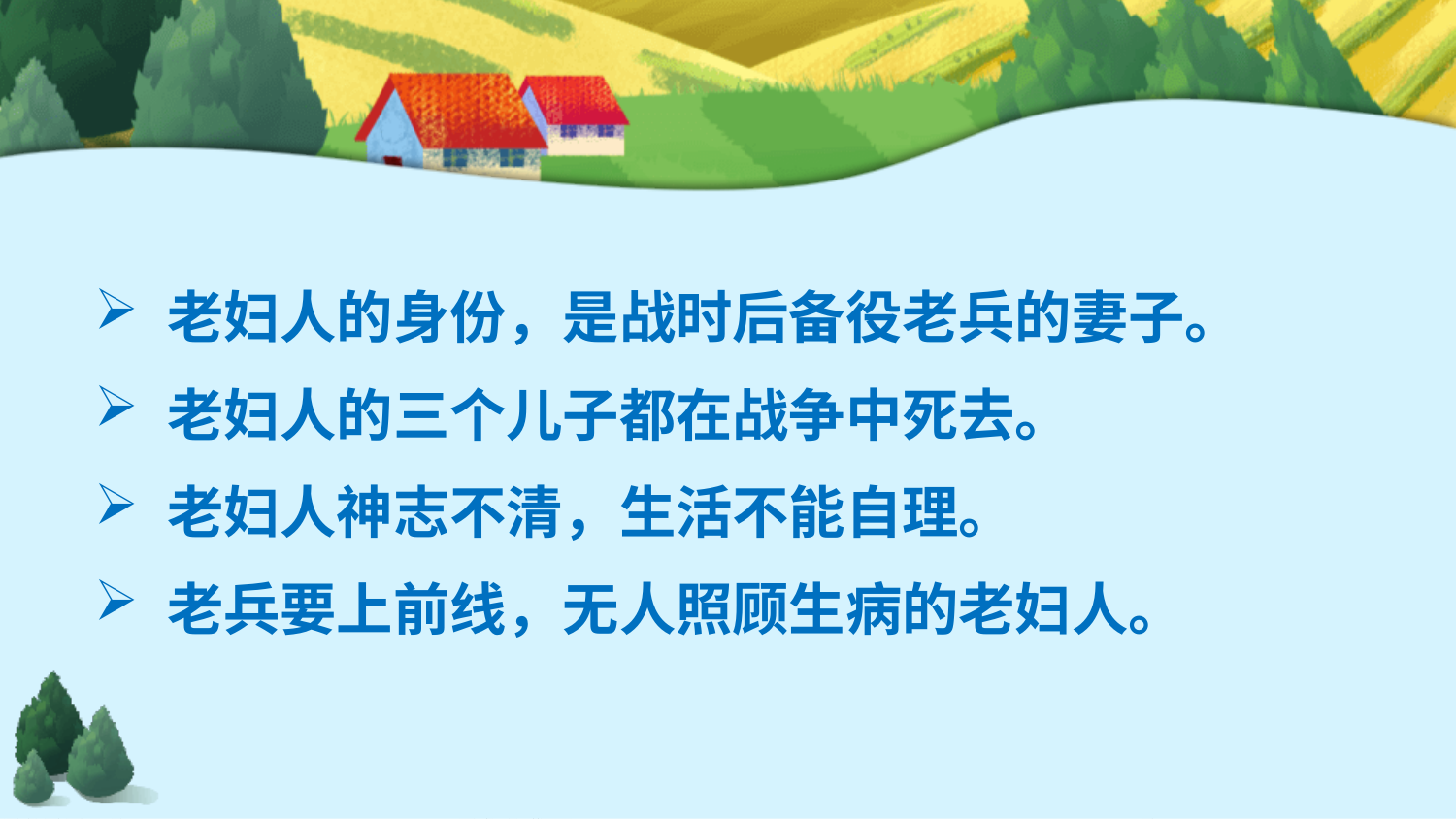

老妇人的身份，是战时后备役老兵的妻子。
老妇人的三个儿子都在战争中死去。
老妇人神志不清，生活不能自理。
老兵要上前线，无人照顾生病的老妇人。